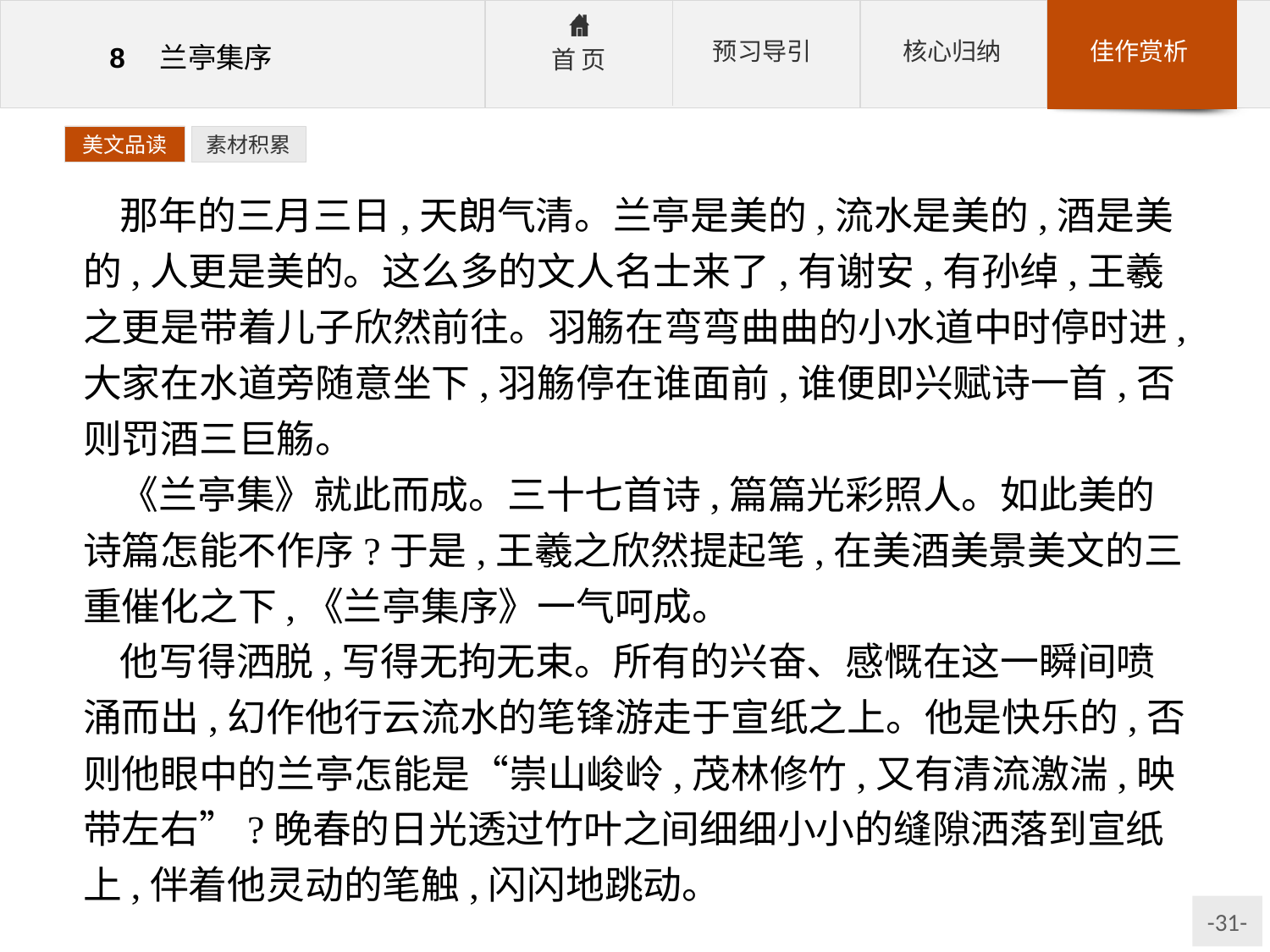

美文品读
素材积累
那年的三月三日,天朗气清。兰亭是美的,流水是美的,酒是美的,人更是美的。这么多的文人名士来了,有谢安,有孙绰,王羲之更是带着儿子欣然前往。羽觞在弯弯曲曲的小水道中时停时进,大家在水道旁随意坐下,羽觞停在谁面前,谁便即兴赋诗一首,否则罚酒三巨觞。
《兰亭集》就此而成。三十七首诗,篇篇光彩照人。如此美的诗篇怎能不作序?于是,王羲之欣然提起笔,在美酒美景美文的三重催化之下,《兰亭集序》一气呵成。
他写得洒脱,写得无拘无束。所有的兴奋、感慨在这一瞬间喷涌而出,幻作他行云流水的笔锋游走于宣纸之上。他是快乐的,否则他眼中的兰亭怎能是“崇山峻岭,茂林修竹,又有清流激湍,映带左右”?晚春的日光透过竹叶之间细细小小的缝隙洒落到宣纸上,伴着他灵动的笔触,闪闪地跳动。